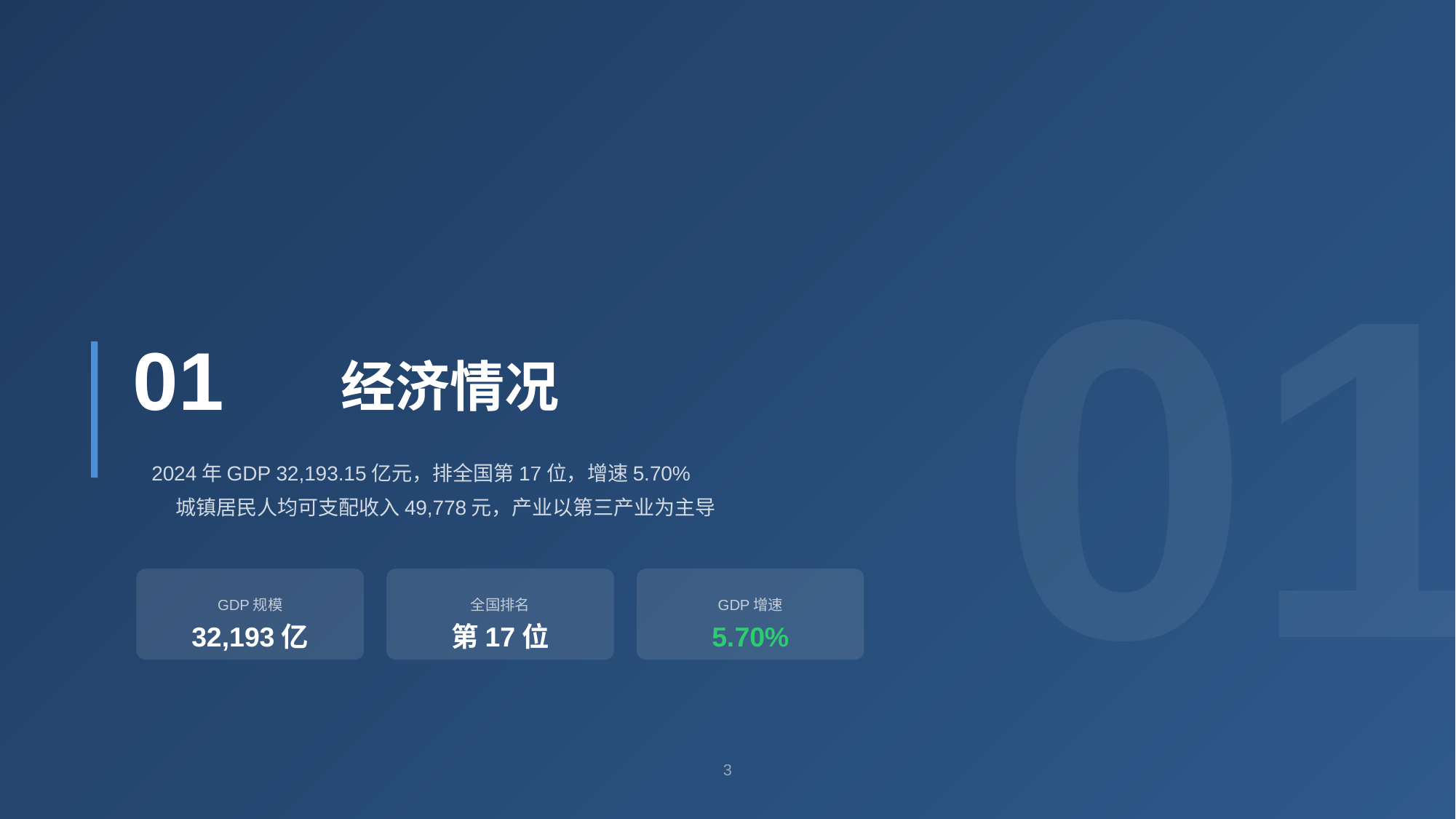

01
01

经济情况
2024年GDP 32,193.15亿元，排全国第17位，增速5.70%
城镇居民人均可支配收入49,778元，产业以第三产业为主导

GDP规模
32,193亿

全国排名
第17位

GDP增速
5.70%
3